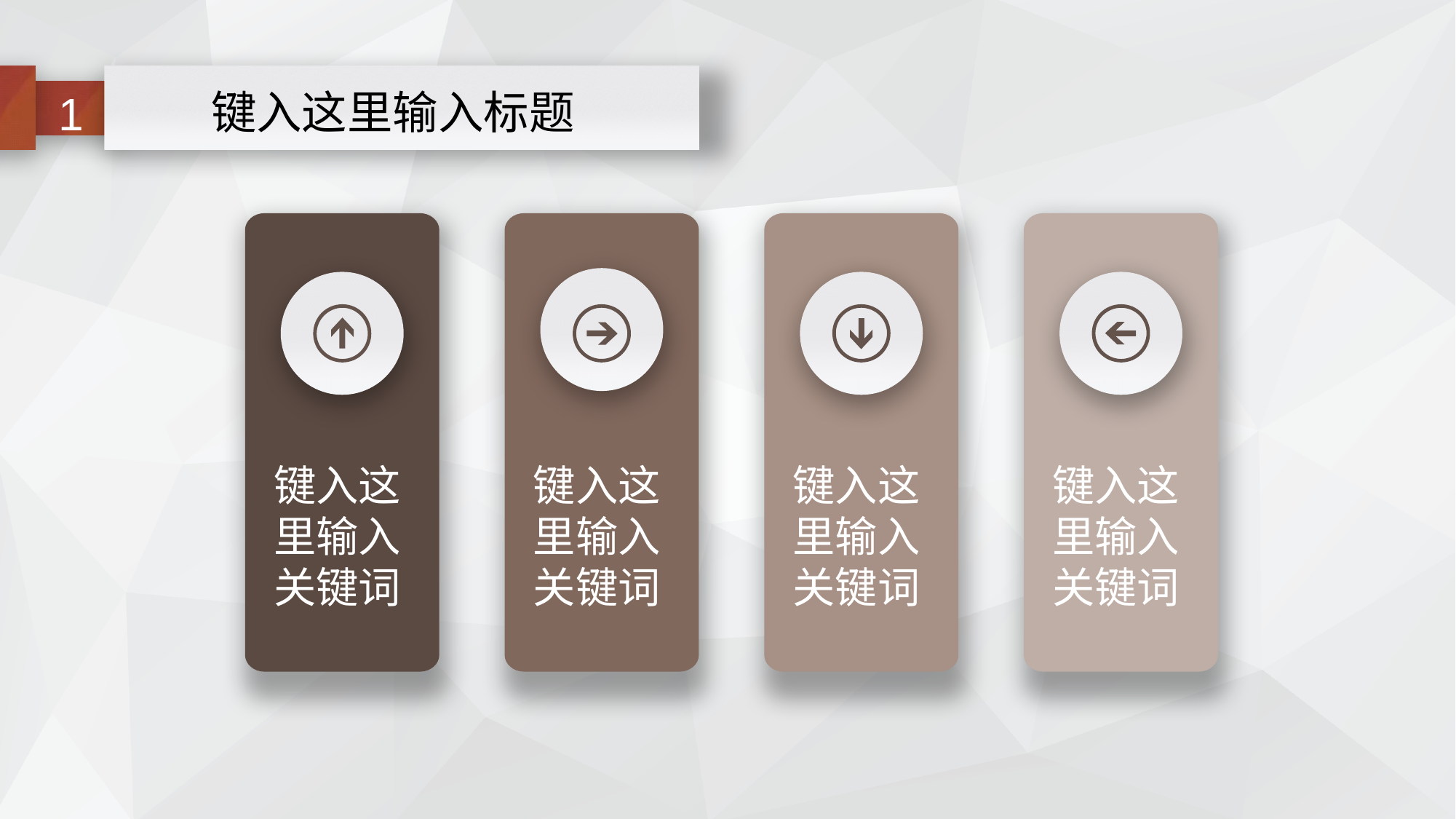

1

键入这里输入标题

键入这里输入关键词

键入这里输入关键词

键入这里输入关键词

键入这里输入关键词